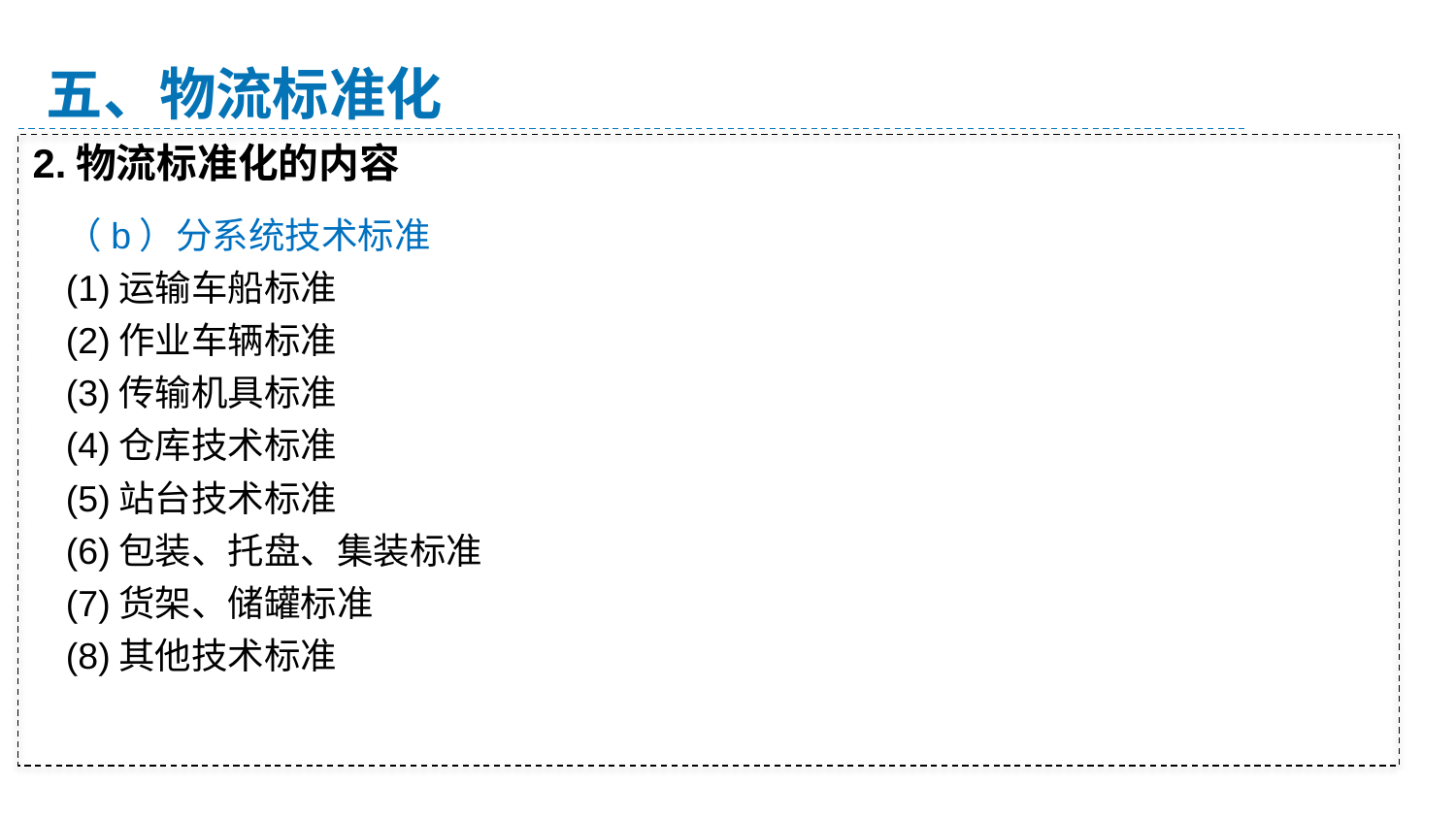

五、物流标准化
2.物流标准化的内容

（b）分系统技术标准
(1)运输车船标准
(2)作业车辆标准
(3)传输机具标准
(4)仓库技术标准
(5)站台技术标准
(6)包装、托盘、集装标准
(7)货架、储罐标准
(8)其他技术标准